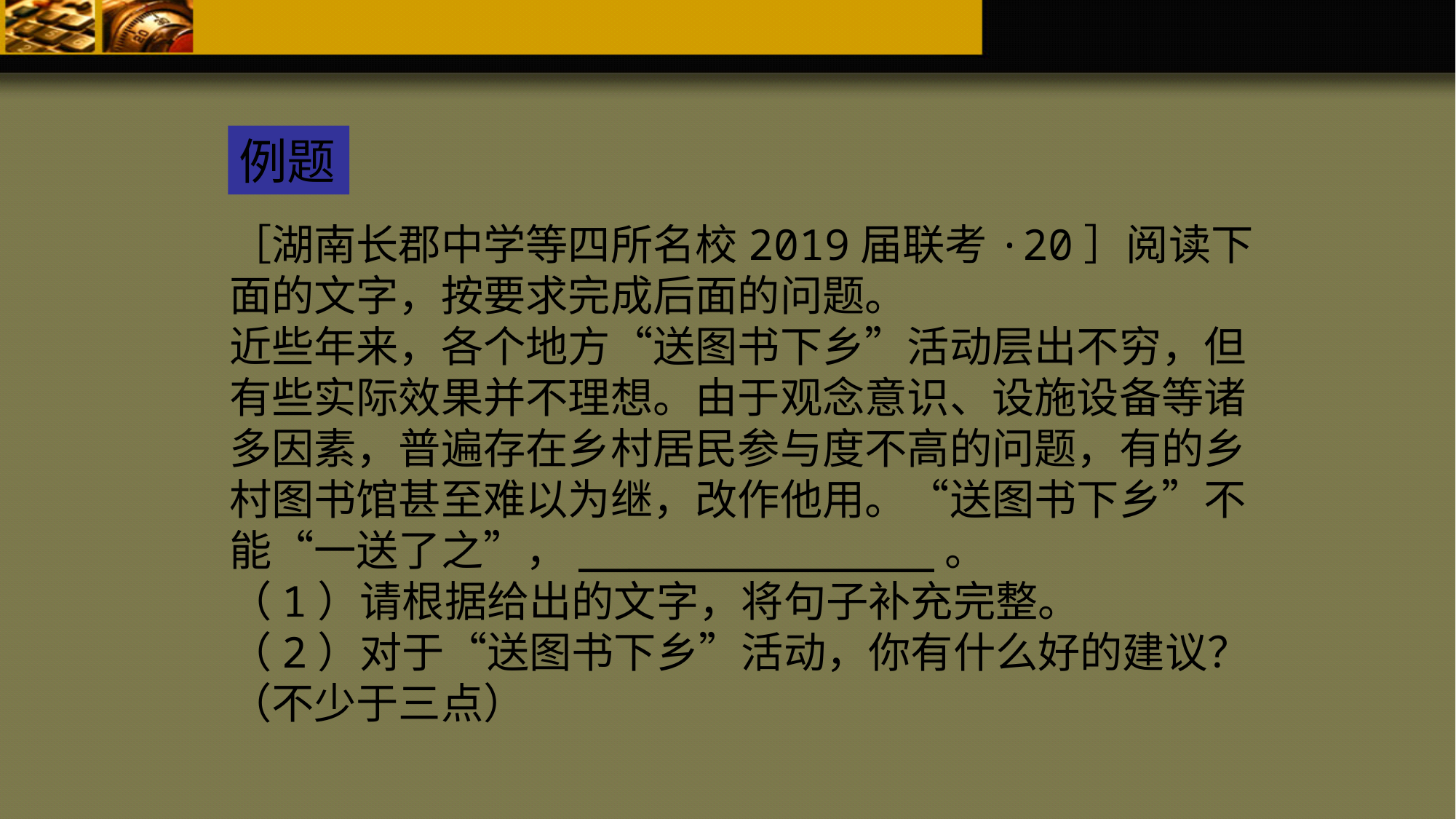

例题

［湖南长郡中学等四所名校2019届联考·20］阅读下面的文字，按要求完成后面的问题。
近些年来，各个地方“送图书下乡”活动层出不穷，但有些实际效果并不理想。由于观念意识、设施设备等诸多因素，普遍存在乡村居民参与度不高的问题，有的乡村图书馆甚至难以为继，改作他用。“送图书下乡”不能“一送了之”，______________。
（1）请根据给出的文字，将句子补充完整。
（2）对于“送图书下乡”活动，你有什么好的建议？（不少于三点）